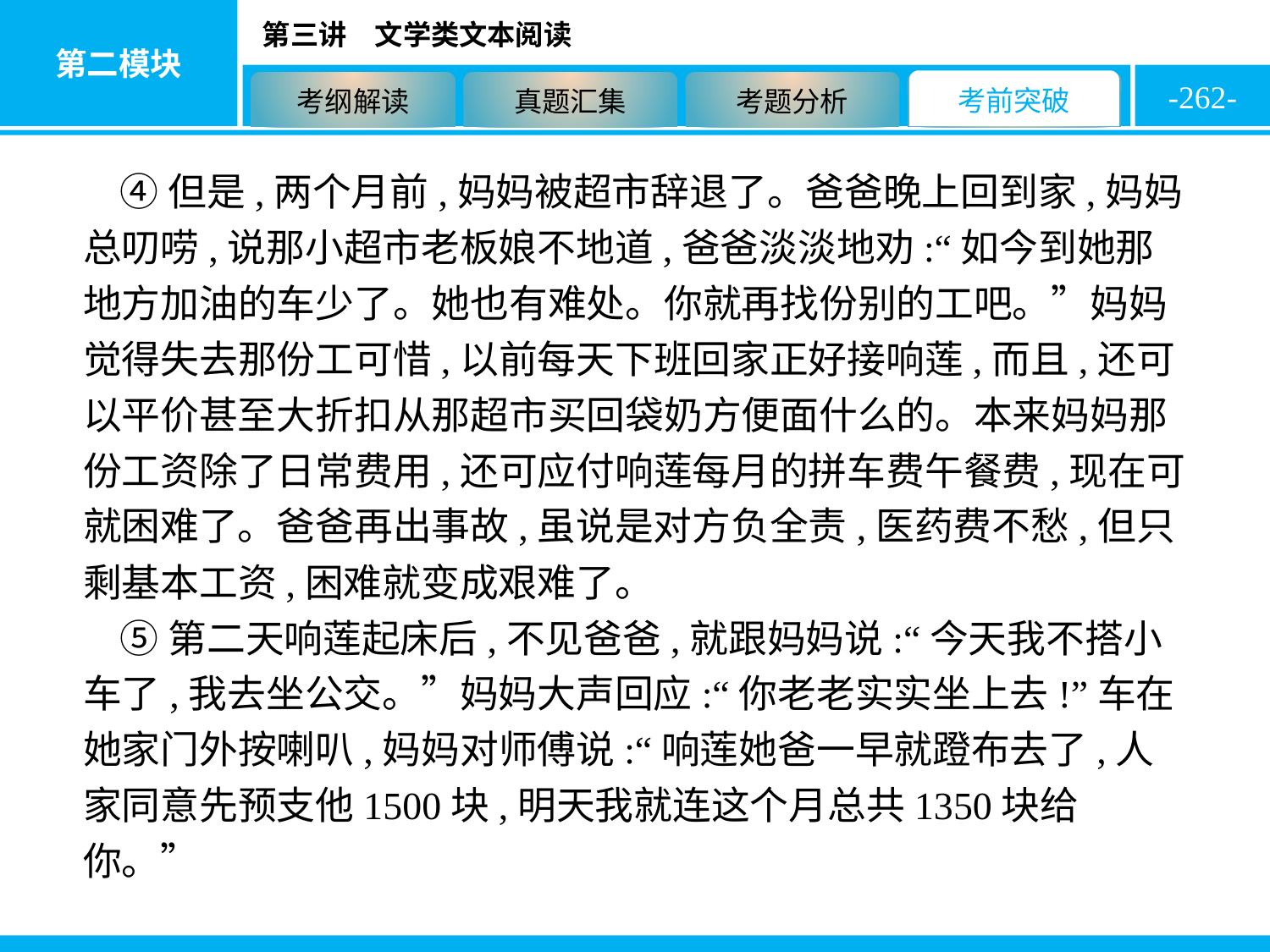

-262-
④但是,两个月前,妈妈被超市辞退了。爸爸晚上回到家,妈妈总叨唠,说那小超市老板娘不地道,爸爸淡淡地劝:“如今到她那地方加油的车少了。她也有难处。你就再找份别的工吧。”妈妈觉得失去那份工可惜,以前每天下班回家正好接响莲,而且,还可以平价甚至大折扣从那超市买回袋奶方便面什么的。本来妈妈那份工资除了日常费用,还可应付响莲每月的拼车费午餐费,现在可就困难了。爸爸再出事故,虽说是对方负全责,医药费不愁,但只剩基本工资,困难就变成艰难了。
⑤第二天响莲起床后,不见爸爸,就跟妈妈说:“今天我不搭小车了,我去坐公交。”妈妈大声回应:“你老老实实坐上去!”车在她家门外按喇叭,妈妈对师傅说:“响莲她爸一早就蹬布去了,人家同意先预支他1500块,明天我就连这个月总共1350块给你。”